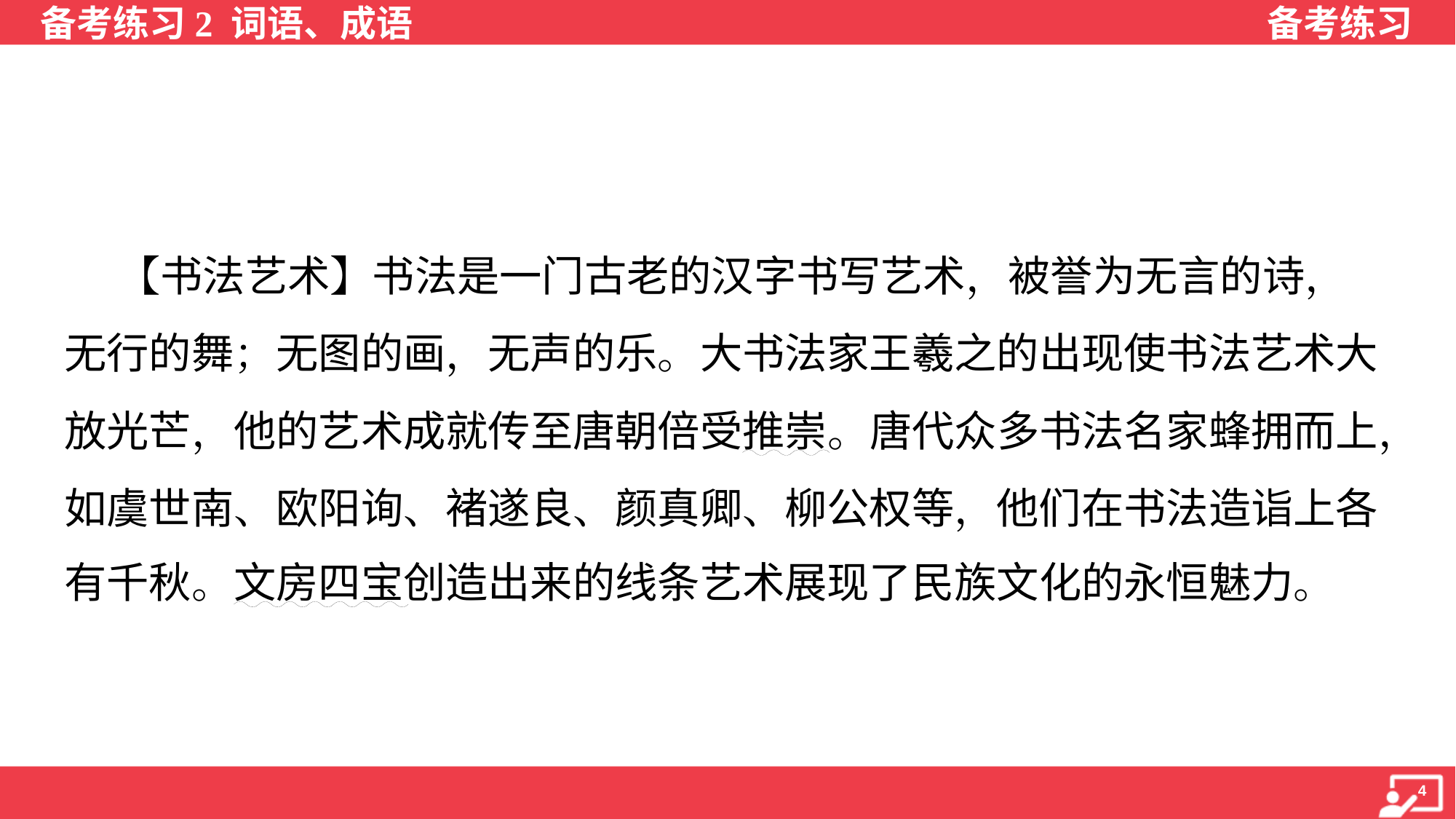

【书法艺术】书法是一门古老的汉字书写艺术，被誉为无言的诗，
无行的舞；无图的画，无声的乐。大书法家王羲之的出现使书法艺术大
放光芒，他的艺术成就传至唐朝倍受推崇。唐代众多书法名家蜂拥而上，
如虞世南、欧阳询、褚遂良、颜真卿、柳公权等，他们在书法造诣上各
有千秋。文房四宝创造出来的线条艺术展现了民族文化的永恒魅力。